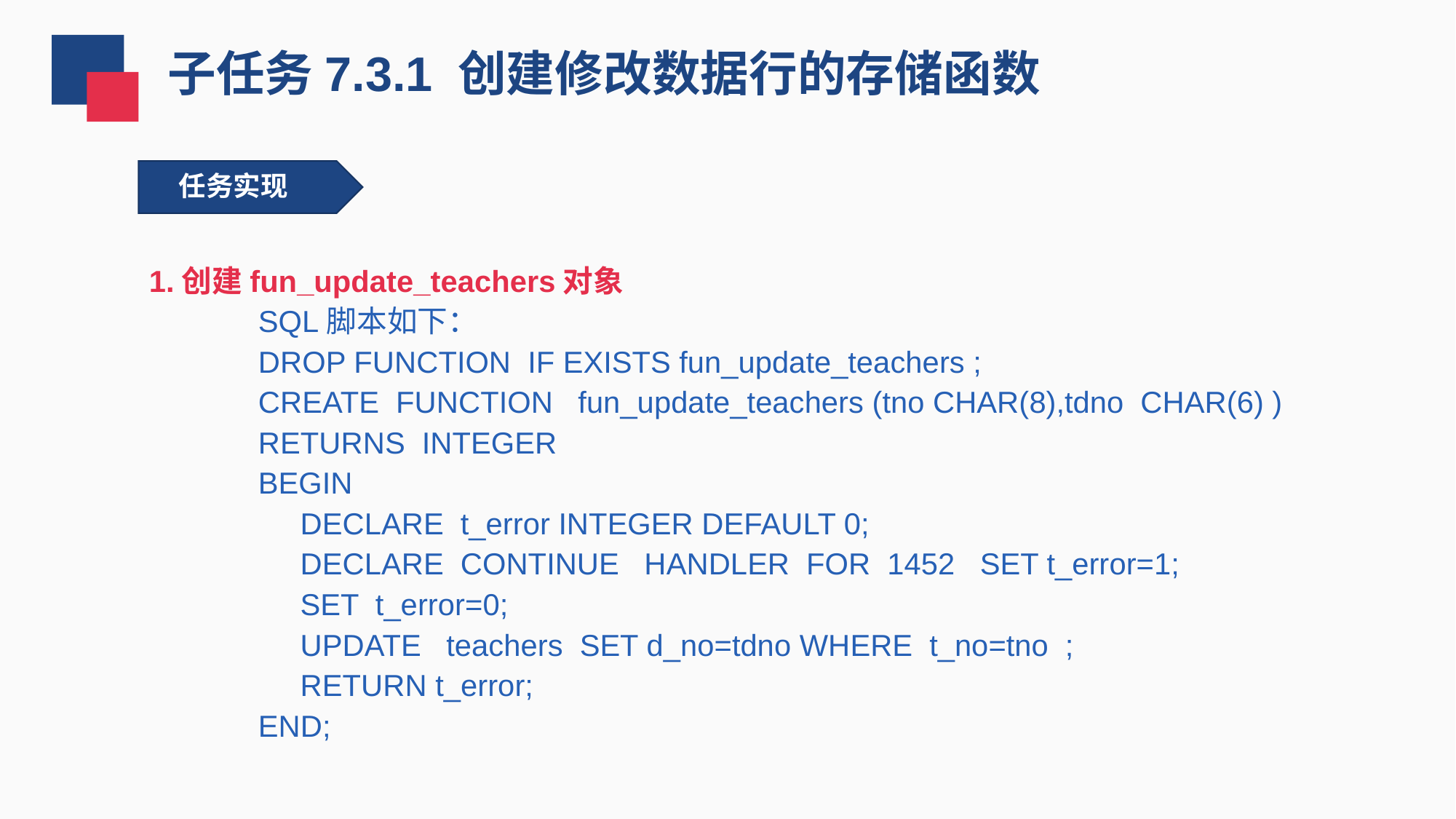

子任务7.3.1 创建修改数据行的存储函数

任务实现
1.创建fun_update_teachers对象
SQL脚本如下：
DROP FUNCTION  IF EXISTS fun_update_teachers ;
CREATE  FUNCTION   fun_update_teachers (tno CHAR(8),tdno  CHAR(6) )
RETURNS  INTEGER
BEGIN
     DECLARE  t_error INTEGER DEFAULT 0;
     DECLARE  CONTINUE   HANDLER  FOR  1452   SET t_error=1;
     SET  t_error=0;
     UPDATE   teachers  SET d_no=tdno WHERE  t_no=tno  ;
     RETURN t_error;
END;